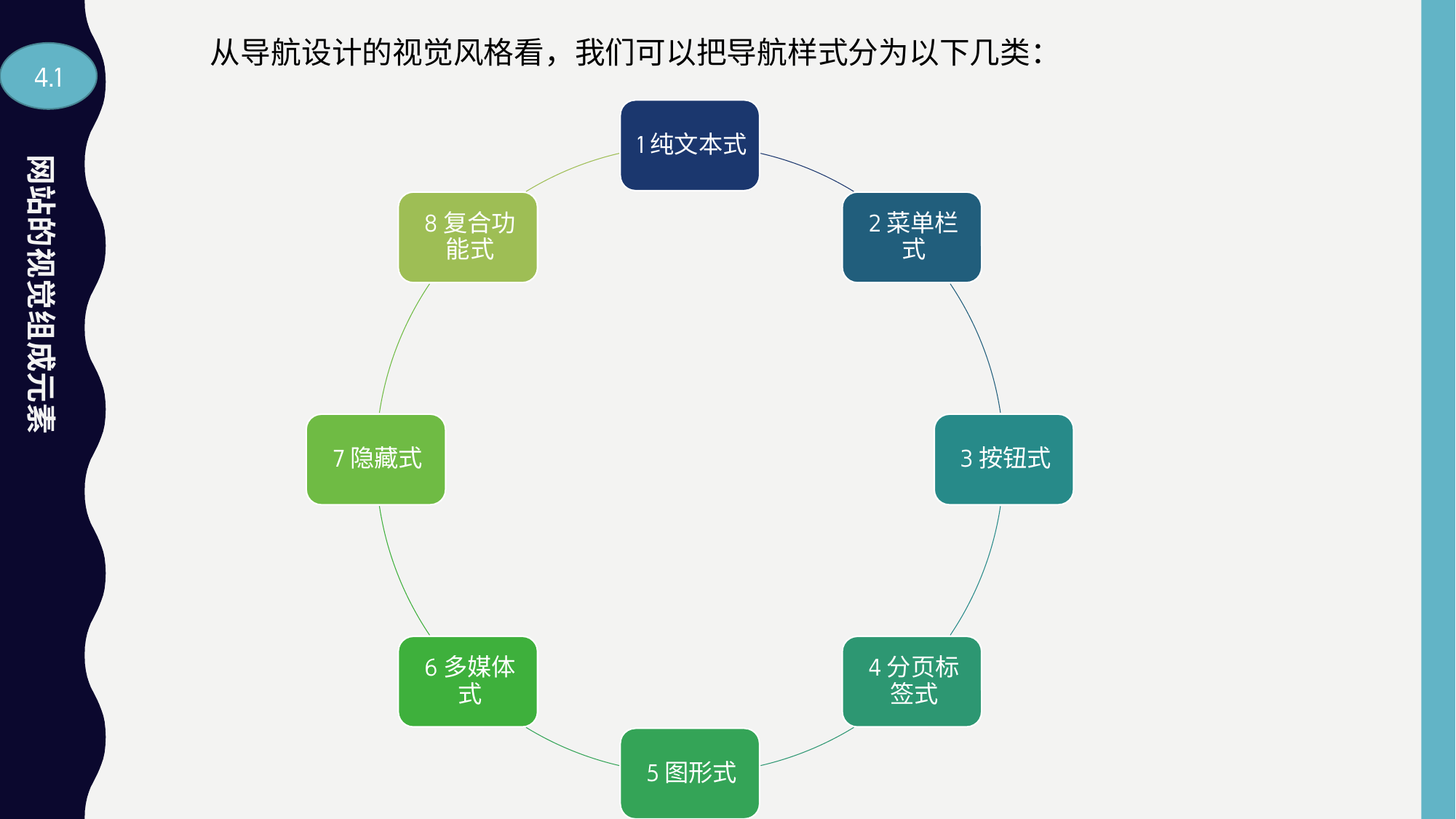

从导航设计的视觉风格看，我们可以把导航样式分为以下几类：
4.1
1纯文本式
2菜单栏式
3按钮式
4分页标签式
5图形式
6多媒体式
7隐藏式
8复合功能式
网站的视觉组成元素